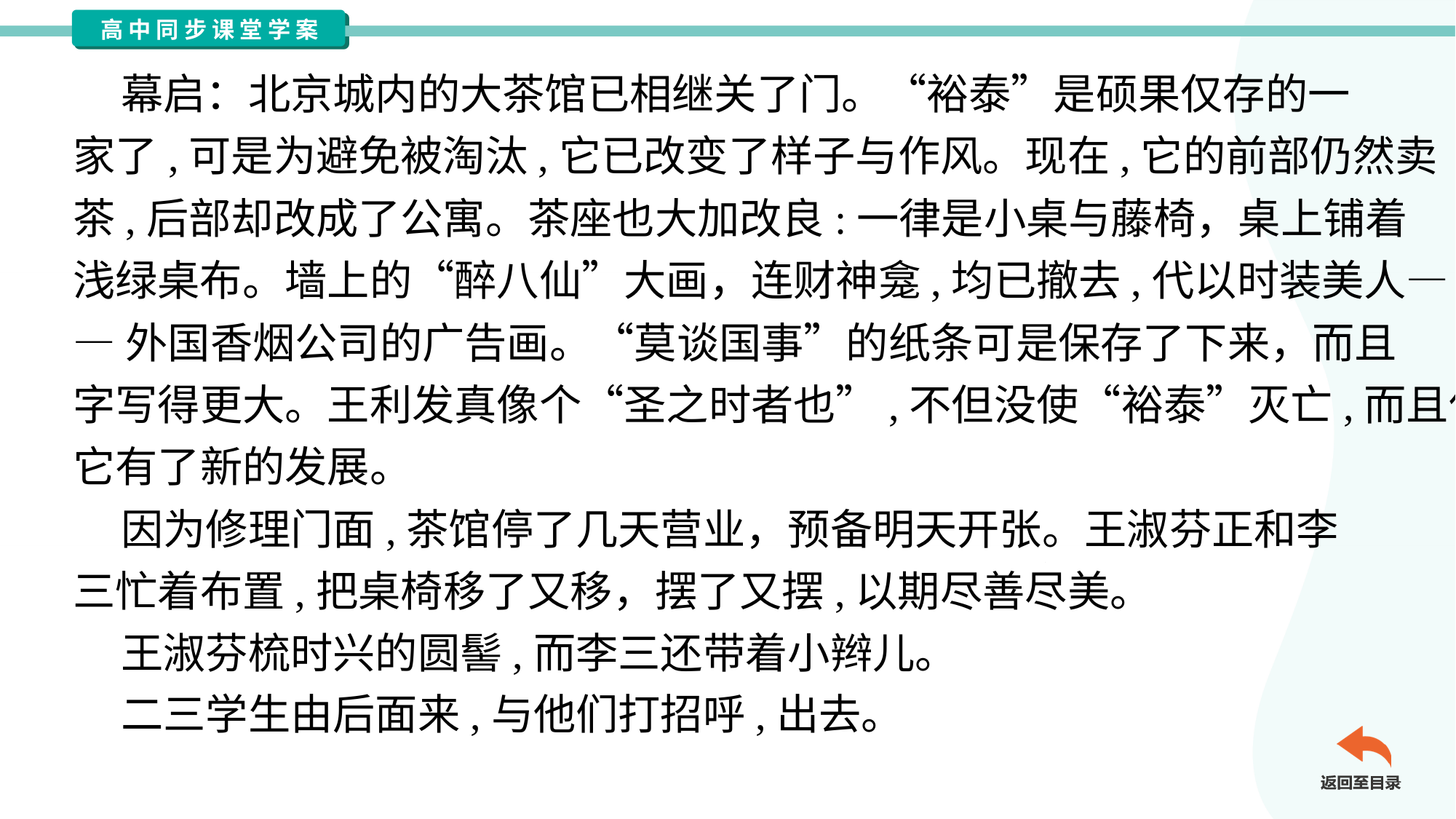

幕启：北京城内的大茶馆已相继关了门。“裕泰”是硕果仅存的一
家了,可是为避免被淘汰,它已改变了样子与作风。现在,它的前部仍然卖
茶,后部却改成了公寓。茶座也大加改良:一律是小桌与藤椅，桌上铺着
浅绿桌布。墙上的“醉八仙”大画，连财神龛,均已撤去,代以时装美人—
—外国香烟公司的广告画。“莫谈国事”的纸条可是保存了下来，而且
字写得更大。王利发真像个“圣之时者也”,不但没使“裕泰”灭亡,而且使
它有了新的发展。
    因为修理门面,茶馆停了几天营业，预备明天开张。王淑芬正和李
三忙着布置,把桌椅移了又移，摆了又摆,以期尽善尽美。
    王淑芬梳时兴的圆髻,而李三还带着小辫儿。
    二三学生由后面来,与他们打招呼,出去。#1.8